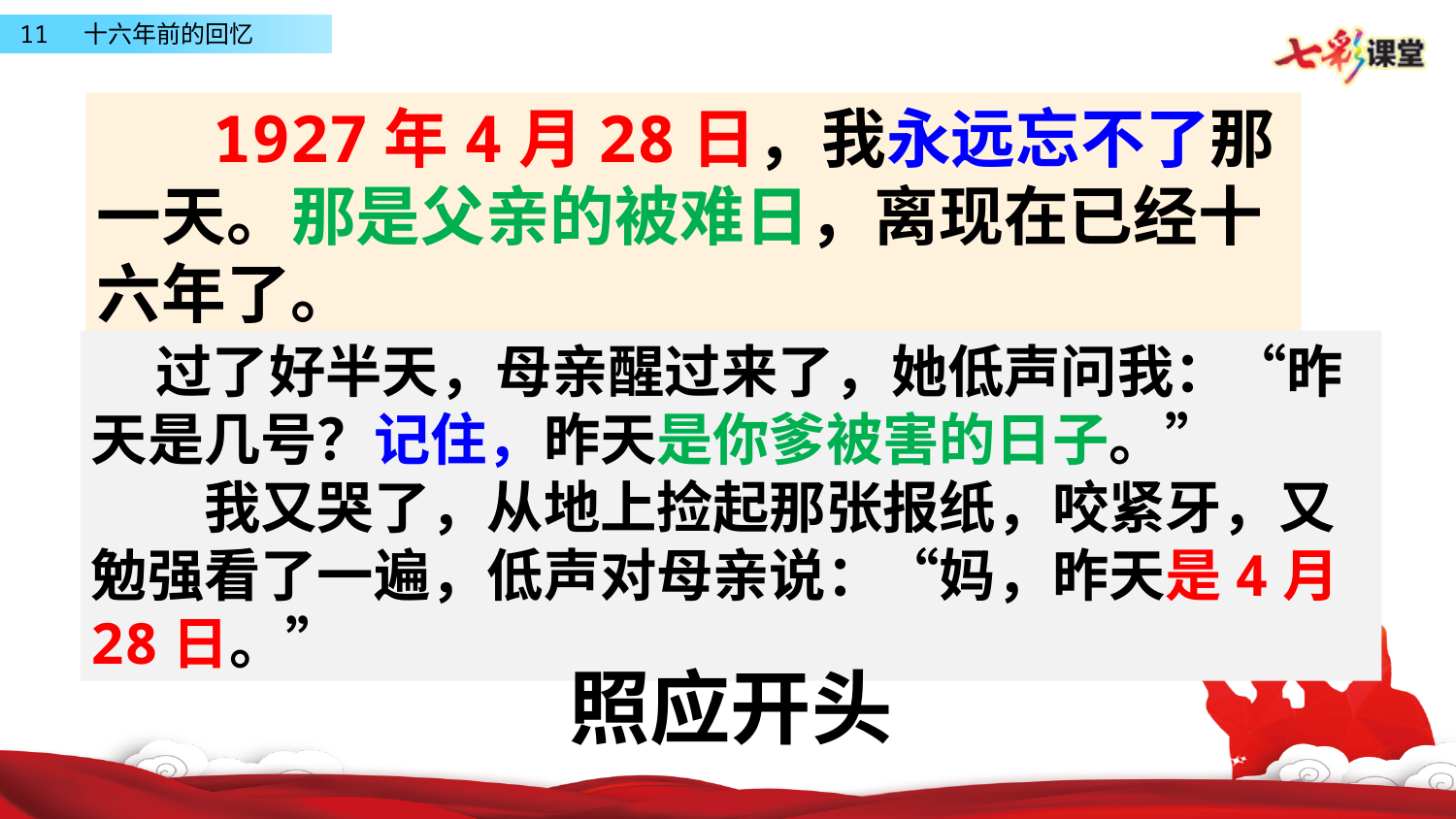

1927年4月28日，我永远忘不了那一天。那是父亲的被难日，离现在已经十六年了。
    过了好半天，母亲醒过来了，她低声问我：“昨天是几号？记住，昨天是你爹被害的日子。”
　　我又哭了，从地上捡起那张报纸，咬紧牙，又勉强看了一遍，低声对母亲说：“妈，昨天是4月28日。”
照应开头